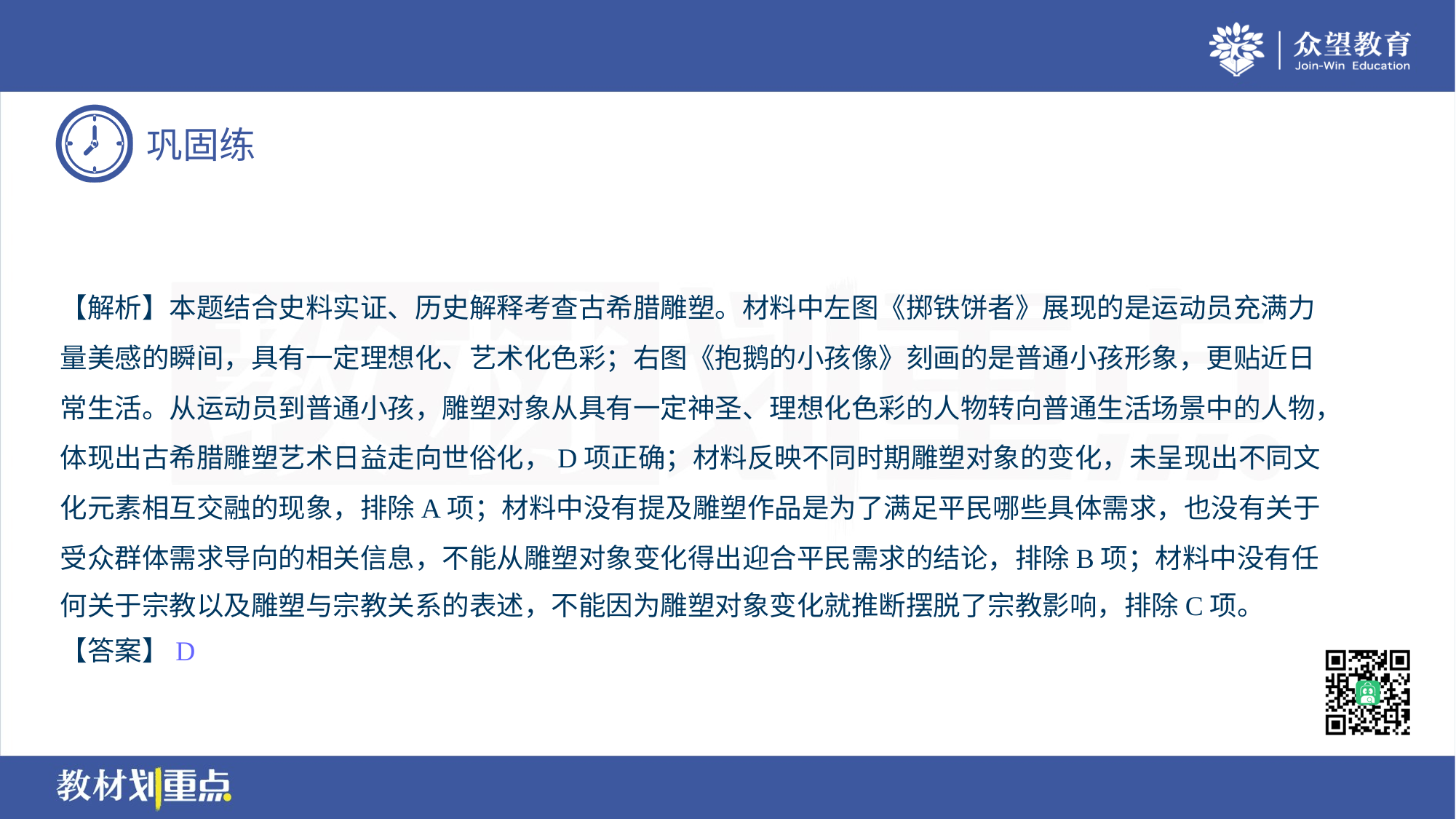

【解析】本题结合史料实证、历史解释考查古希腊雕塑。材料中左图《掷铁饼者》展现的是运动员充满力
量美感的瞬间，具有一定理想化、艺术化色彩；右图《抱鹅的小孩像》刻画的是普通小孩形象，更贴近日
常生活。从运动员到普通小孩，雕塑对象从具有一定神圣、理想化色彩的人物转向普通生活场景中的人物，
体现出古希腊雕塑艺术日益走向世俗化，D项正确；材料反映不同时期雕塑对象的变化，未呈现出不同文
化元素相互交融的现象，排除A项；材料中没有提及雕塑作品是为了满足平民哪些具体需求，也没有关于
受众群体需求导向的相关信息，不能从雕塑对象变化得出迎合平民需求的结论，排除B项；材料中没有任
何关于宗教以及雕塑与宗教关系的表述，不能因为雕塑对象变化就推断摆脱了宗教影响，排除C项。
【答案】D